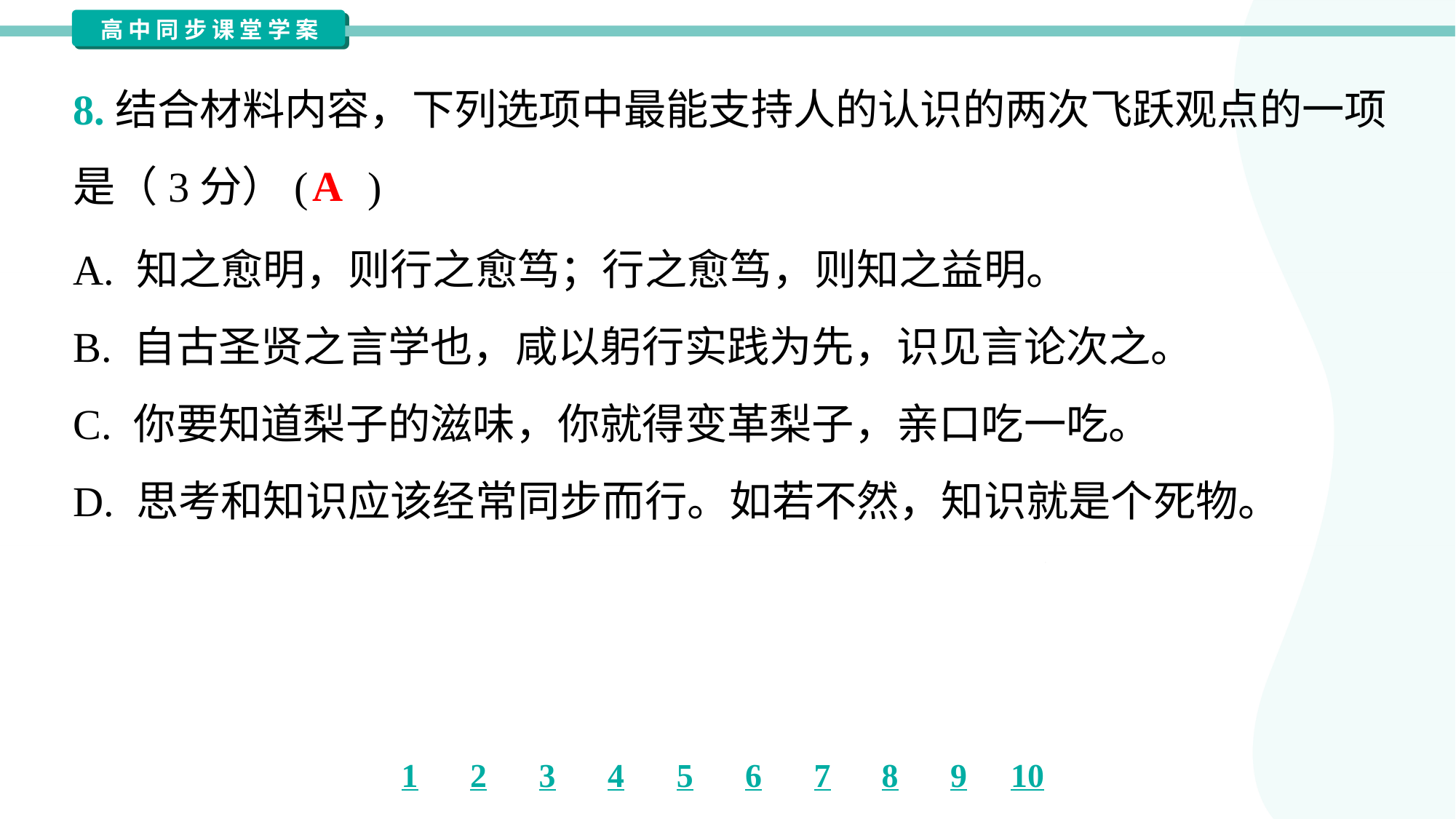

8.结合材料内容，下列选项中最能支持人的认识的两次飞跃观点的一项
是（3分）(     )
A
A. 知之愈明，则行之愈笃；行之愈笃，则知之益明。
B. 自古圣贤之言学也，咸以躬行实践为先，识见言论次之。
C. 你要知道梨子的滋味，你就得变革梨子，亲口吃一吃。
D. 思考和知识应该经常同步而行。如若不然，知识就是个死物。